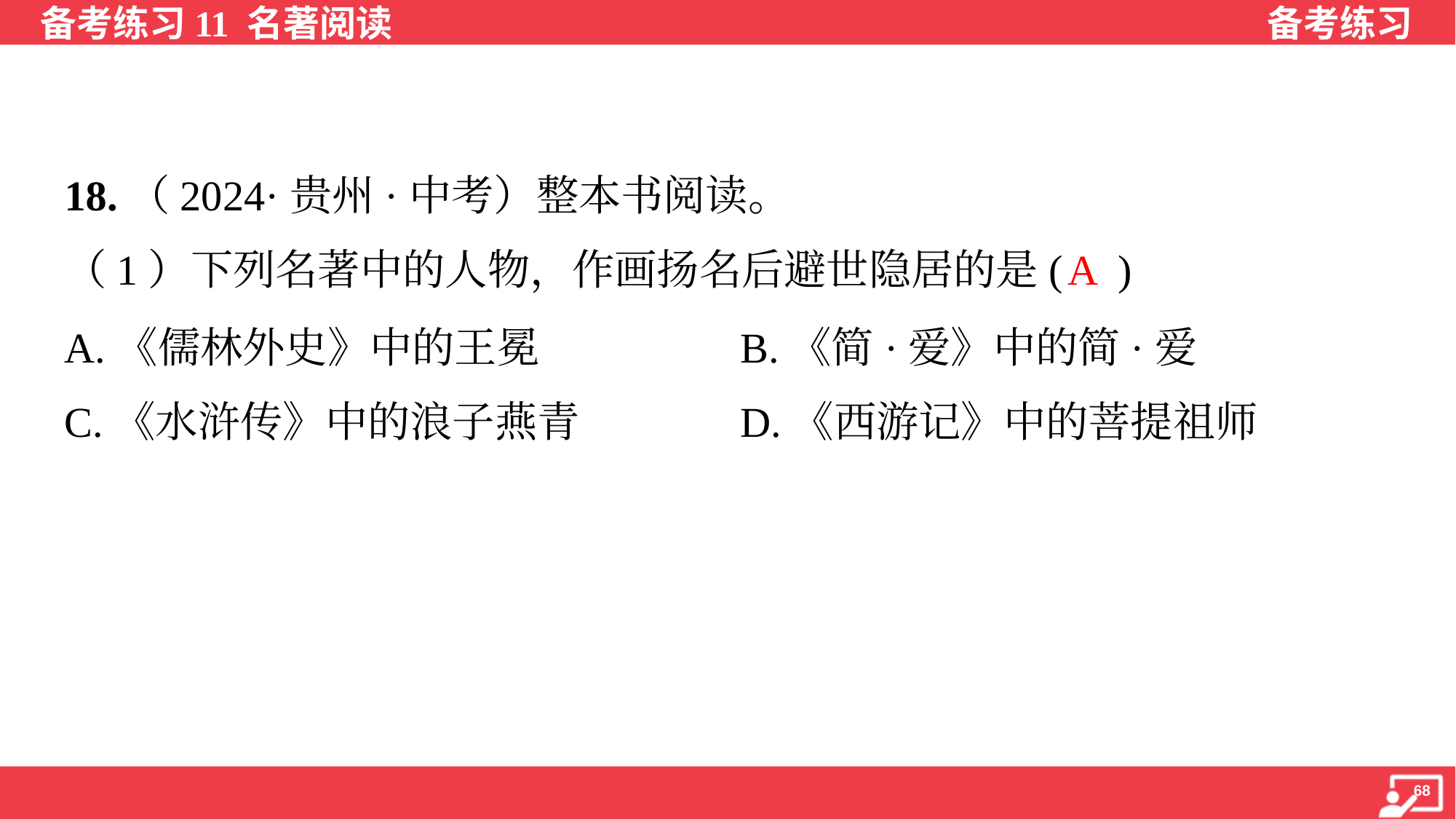

18.（2024·贵州·中考）整本书阅读。
A
（1）下列名著中的人物，作画扬名后避世隐居的是(     )
A.《儒林外史》中的王冕	B.《简·爱》中的简·爱
C.《水浒传》中的浪子燕青	D.《西游记》中的菩提祖师